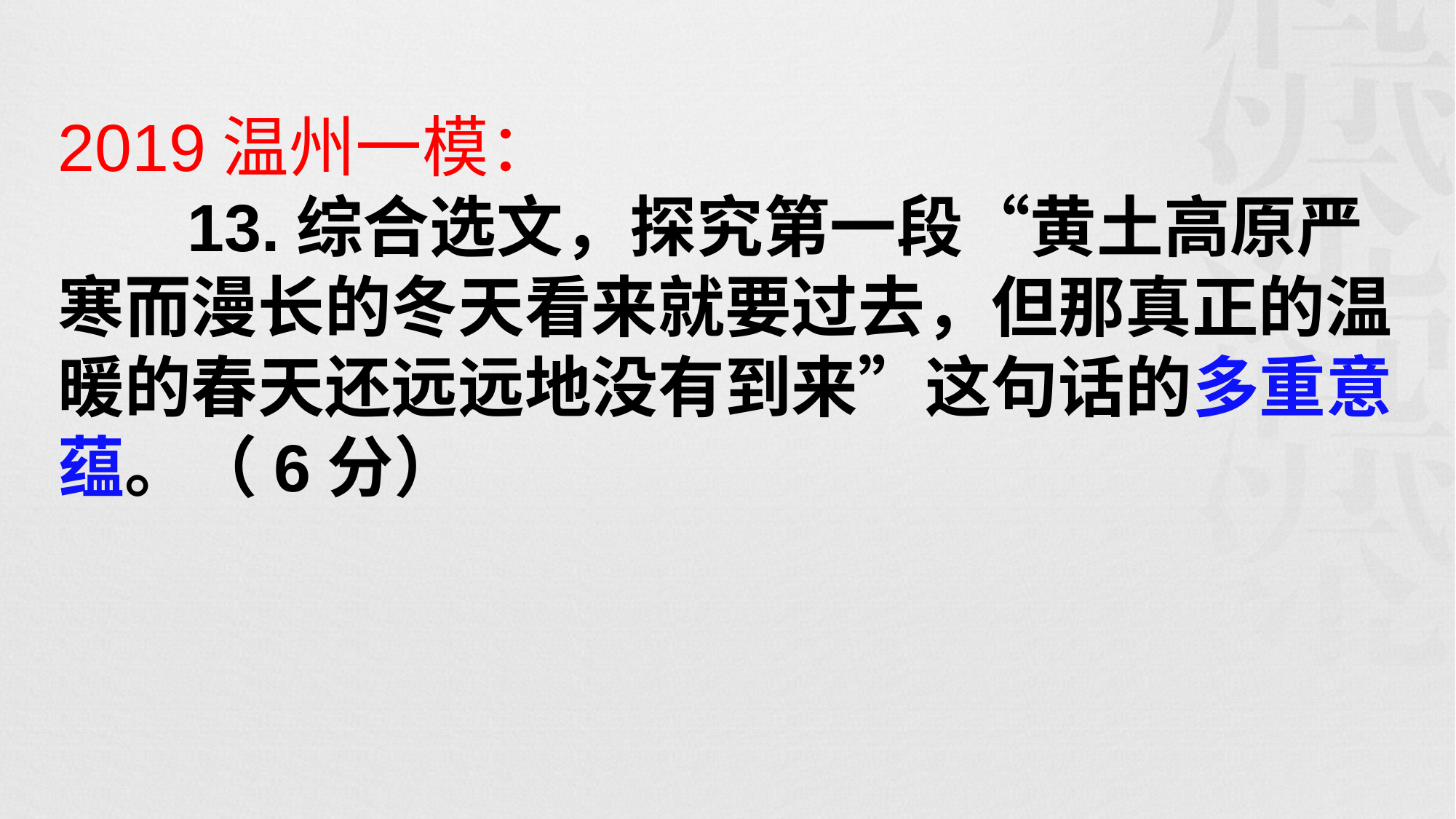

2019温州一模：
       13.综合选文，探究第一段“黄土高原严寒而漫长的冬天看来就要过去，但那真正的温暖的春天还远远地没有到来”这句话的多重意蕴。（6分）